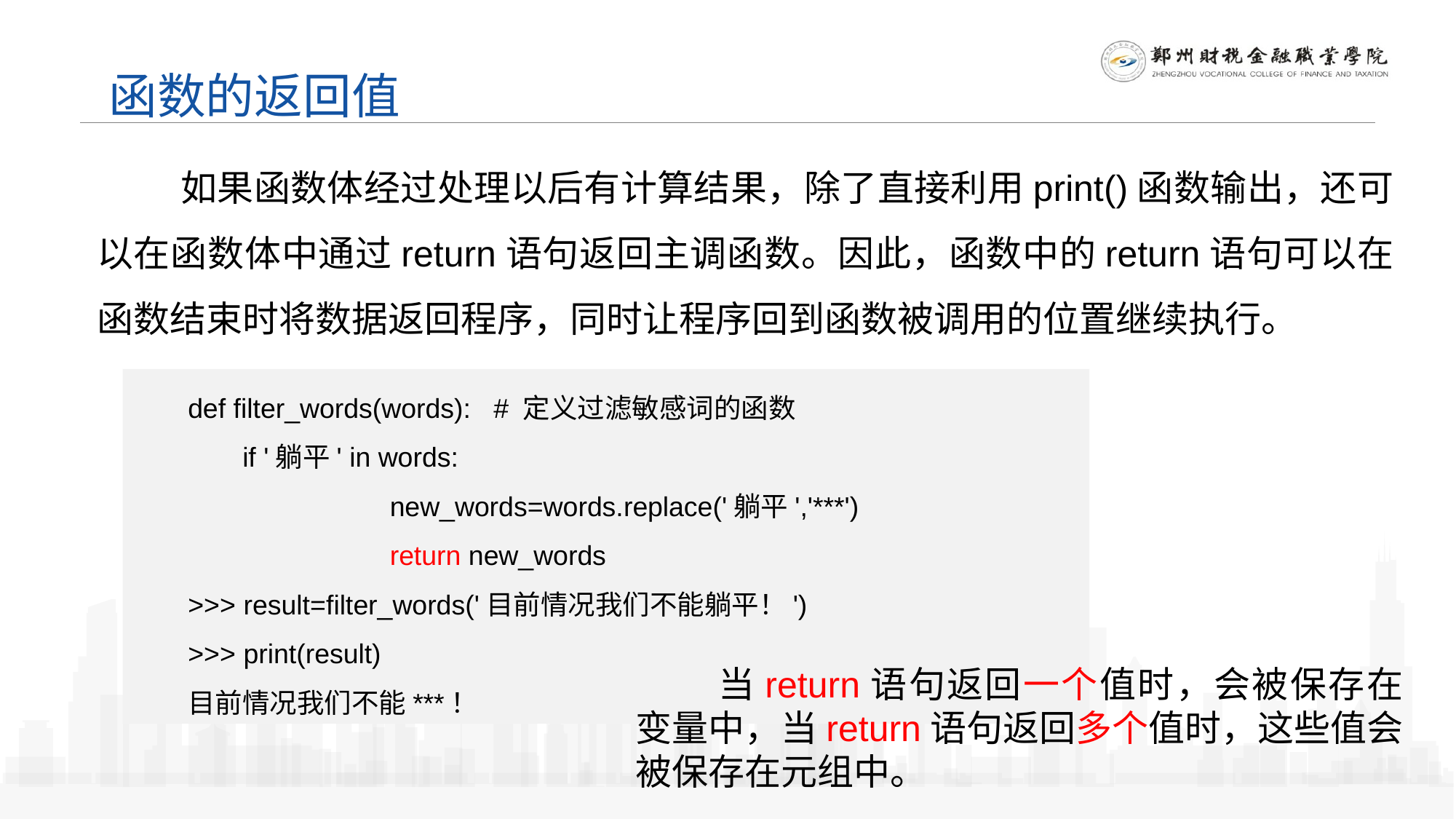

函数的返回值
     如果函数体经过处理以后有计算结果，除了直接利用print()函数输出，还可以在函数体中通过return语句返回主调函数。因此，函数中的return语句可以在函数结束时将数据返回程序，同时让程序回到函数被调用的位置继续执行。
def filter_words(words):   # 定义过滤敏感词的函数
	if '躺平' in words:
		     new_words=words.replace('躺平','***')
		     return new_words
>>> result=filter_words('目前情况我们不能躺平！')
>>> print(result)
目前情况我们不能***！
    当return语句返回一个值时，会被保存在变量中，当return语句返回多个值时，这些值会被保存在元组中。